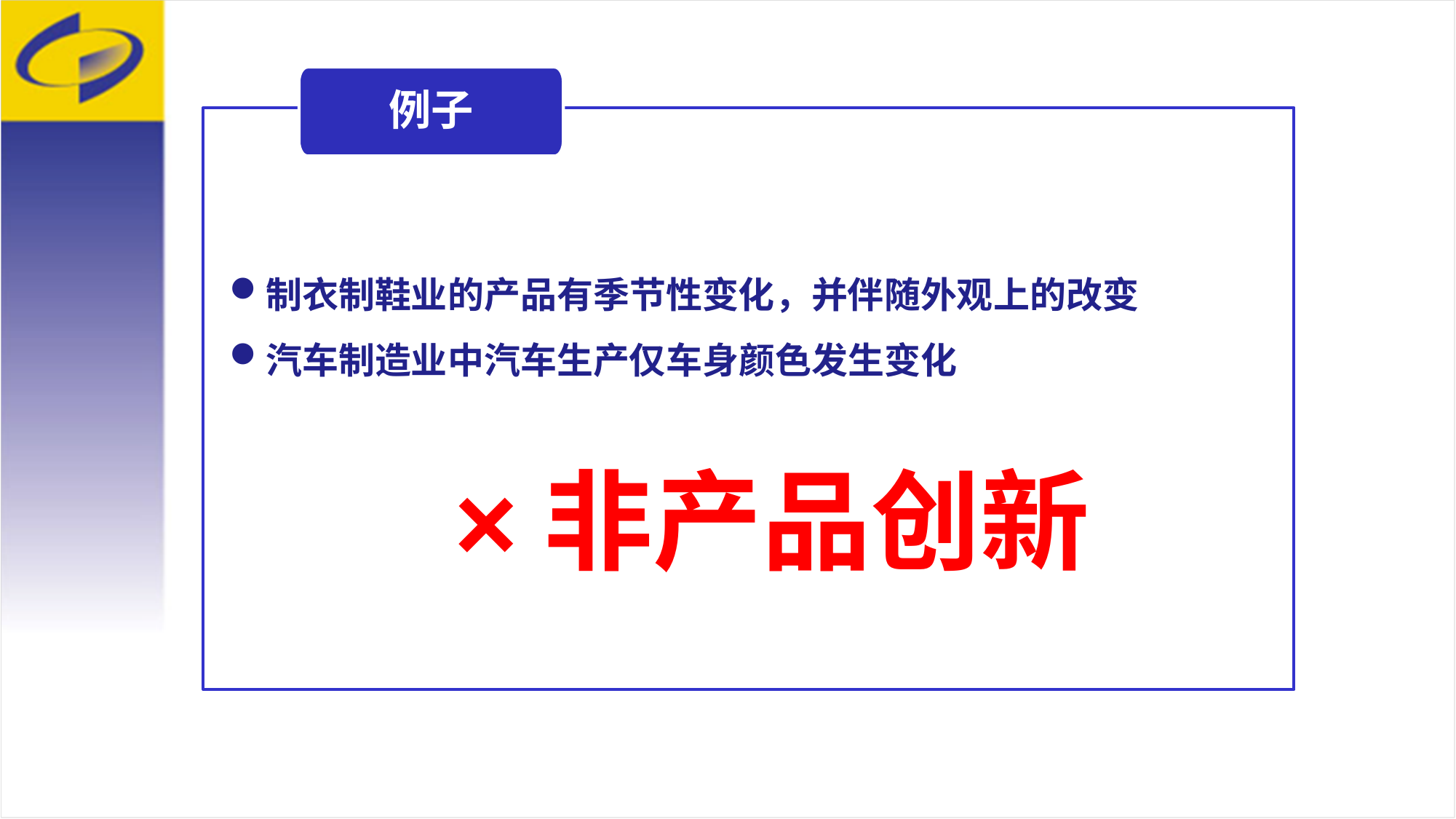

例子

制衣制鞋业的产品有季节性变化，并伴随外观上的改变
汽车制造业中汽车生产仅车身颜色发生变化

×非产品创新
23